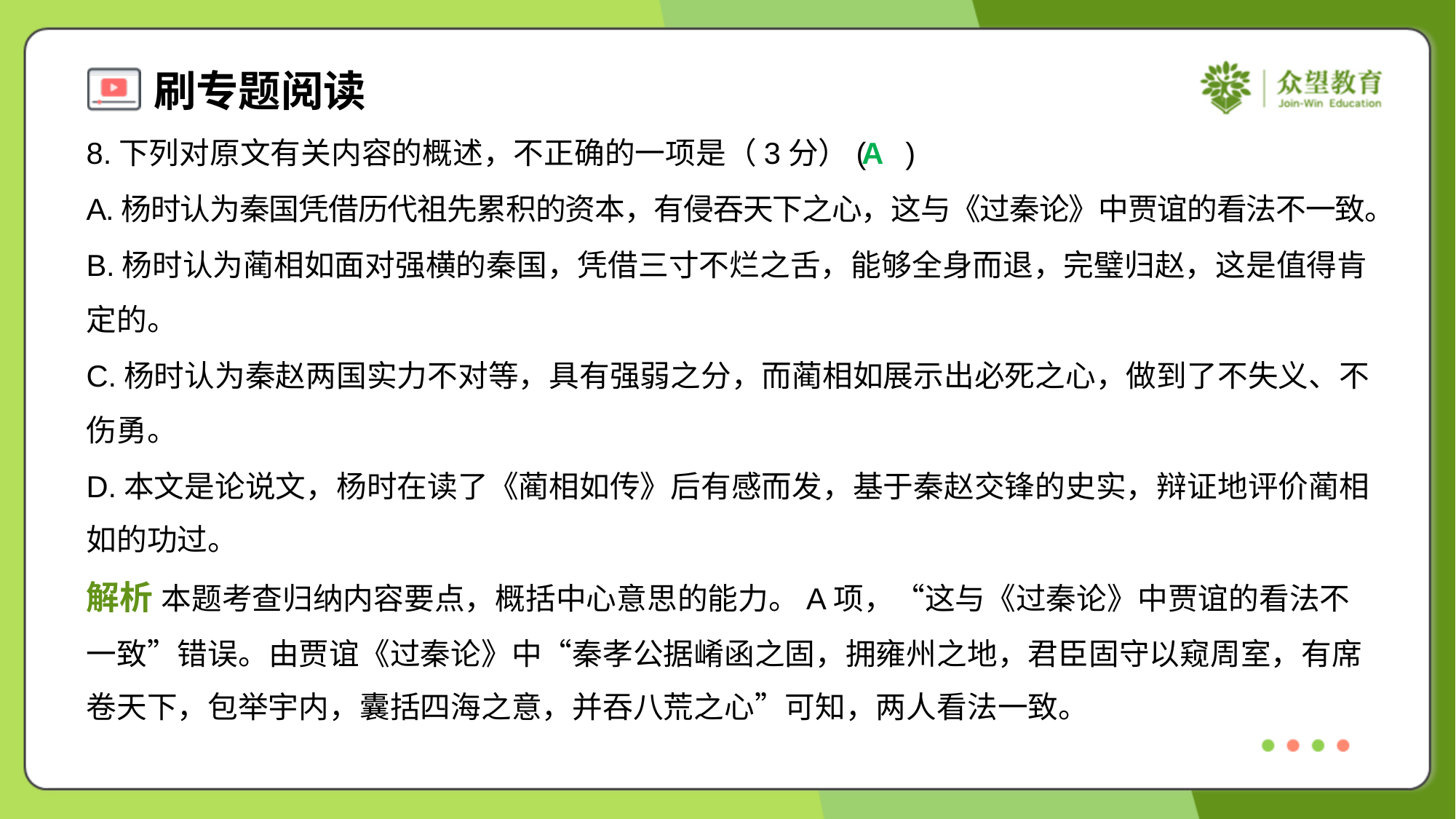

8.下列对原文有关内容的概述，不正确的一项是（3分）(     )
A
A.杨时认为秦国凭借历代祖先累积的资本，有侵吞天下之心，这与《过秦论》中贾谊的看法不一致。
B.杨时认为蔺相如面对强横的秦国，凭借三寸不烂之舌，能够全身而退，完璧归赵，这是值得肯
定的。
C.杨时认为秦赵两国实力不对等，具有强弱之分，而蔺相如展示出必死之心，做到了不失义、不
伤勇。
D.本文是论说文，杨时在读了《蔺相如传》后有感而发，基于秦赵交锋的史实，辩证地评价蔺相
如的功过。
解析 本题考查归纳内容要点，概括中心意思的能力。A项，“这与《过秦论》中贾谊的看法不
一致”错误。由贾谊《过秦论》中“秦孝公据崤函之固，拥雍州之地，君臣固守以窥周室，有席
卷天下，包举宇内，囊括四海之意，并吞八荒之心”可知，两人看法一致。